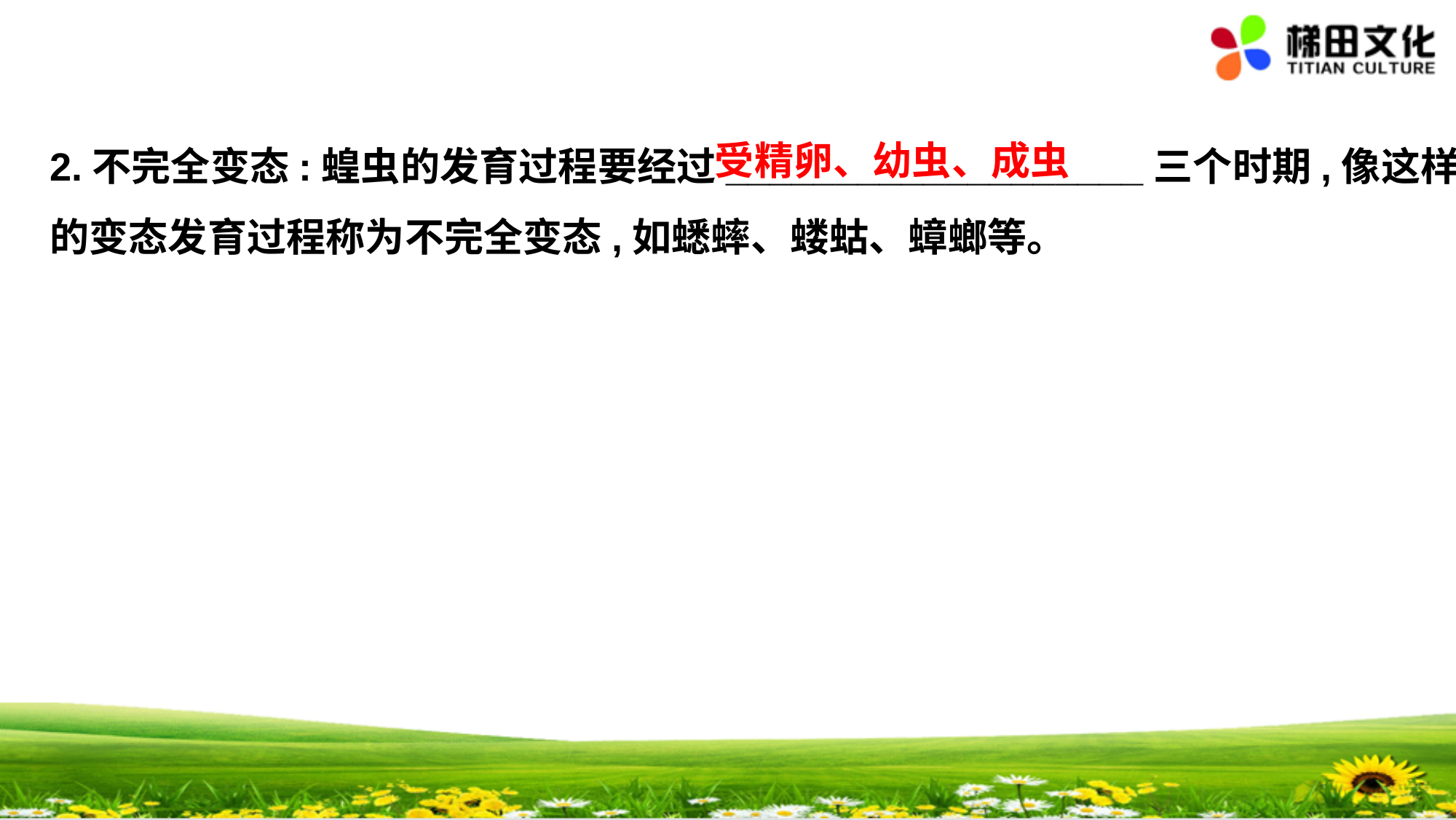

受精卵、幼虫、成虫
2.不完全变态:蝗虫的发育过程要经过___________________三个时期,像这样
的变态发育过程称为不完全变态,如蟋蟀、蝼蛄、蟑螂等。